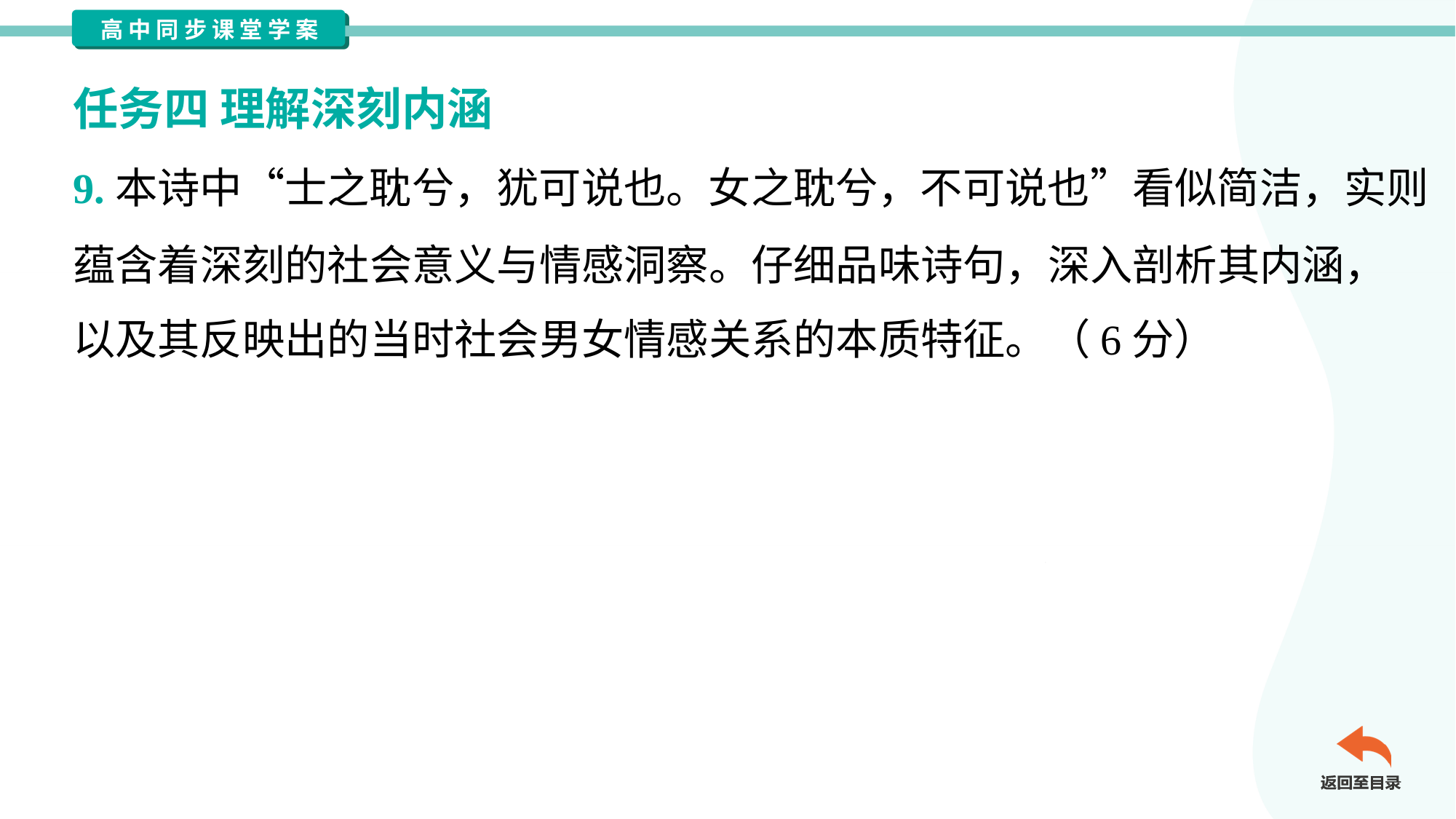

任务四 理解深刻内涵
9.本诗中“士之耽兮，犹可说也。女之耽兮，不可说也”看似简洁，实则
蕴含着深刻的社会意义与情感洞察。仔细品味诗句，深入剖析其内涵，
以及其反映出的当时社会男女情感关系的本质特征。（6分）